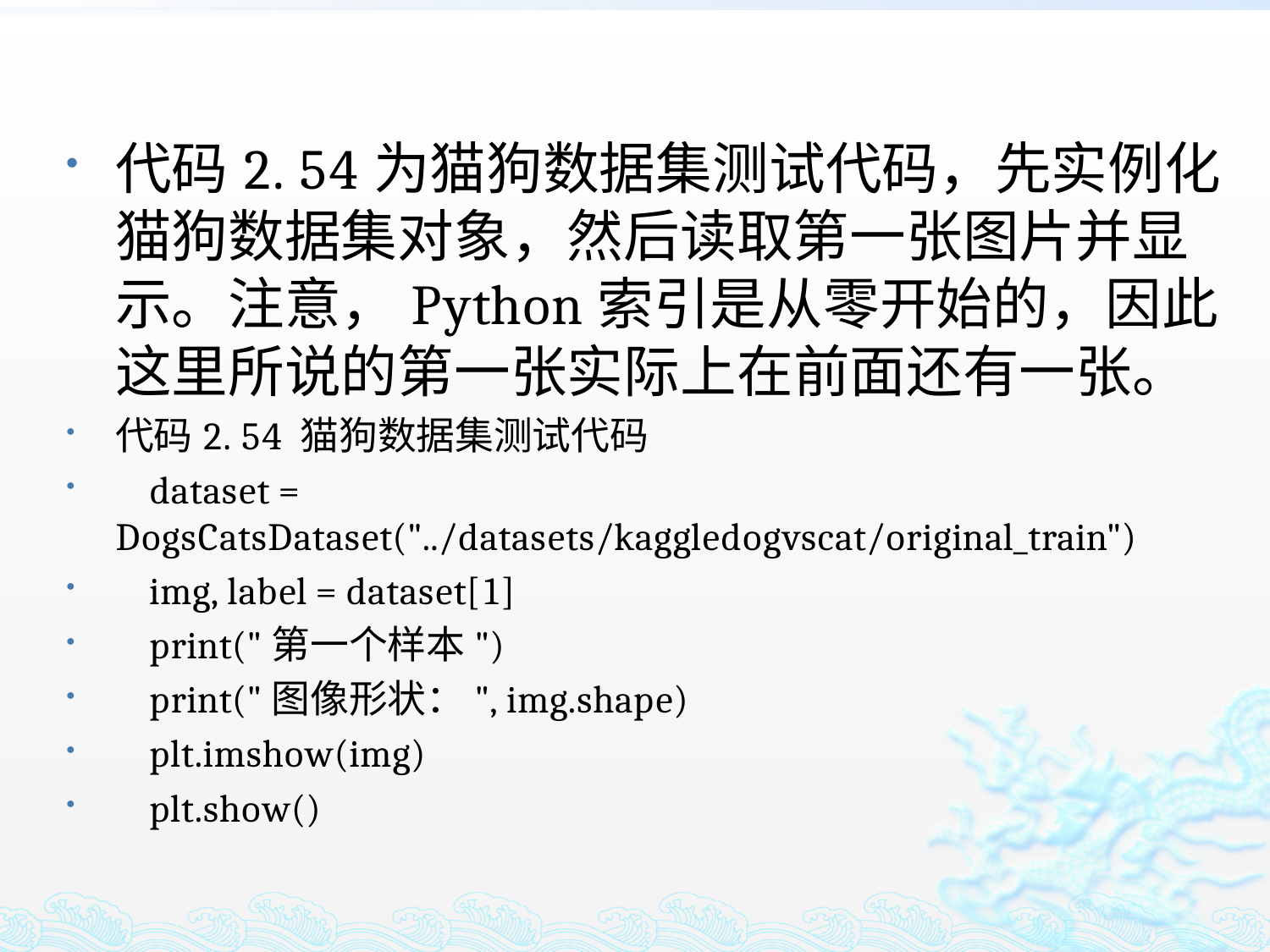

代码2. 54为猫狗数据集测试代码，先实例化猫狗数据集对象，然后读取第一张图片并显示。注意，Python索引是从零开始的，因此这里所说的第一张实际上在前面还有一张。
代码2. 54 猫狗数据集测试代码
    dataset = DogsCatsDataset("../datasets/kaggledogvscat/original_train")
    img, label = dataset[1]
    print("第一个样本")
    print("图像形状：", img.shape)
    plt.imshow(img)
    plt.show()